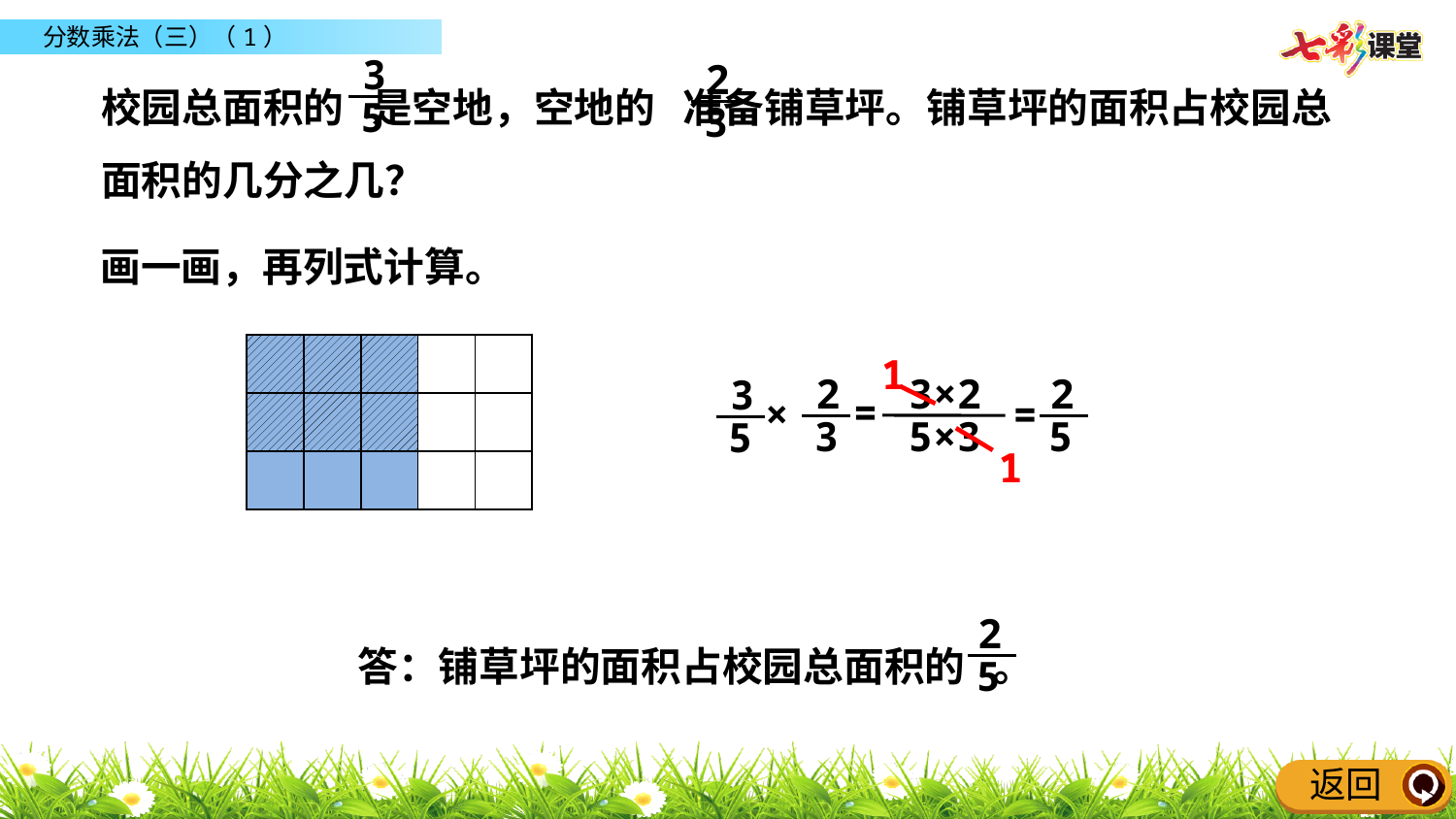

3
5
2
3
校园总面积的   是空地，空地的   准备铺草坪。铺草坪的面积占校园总面积的几分之几？
画一画，再列式计算。
|  |  |  |  |  |
| --- | --- | --- | --- | --- |
|  |  |  |  |  |
|  |  |  |  |  |
1
3×2
5×3
2
3
2
5
3
5
=
 ×
=
1
2
答：铺草坪的面积占校园总面积的   。
5